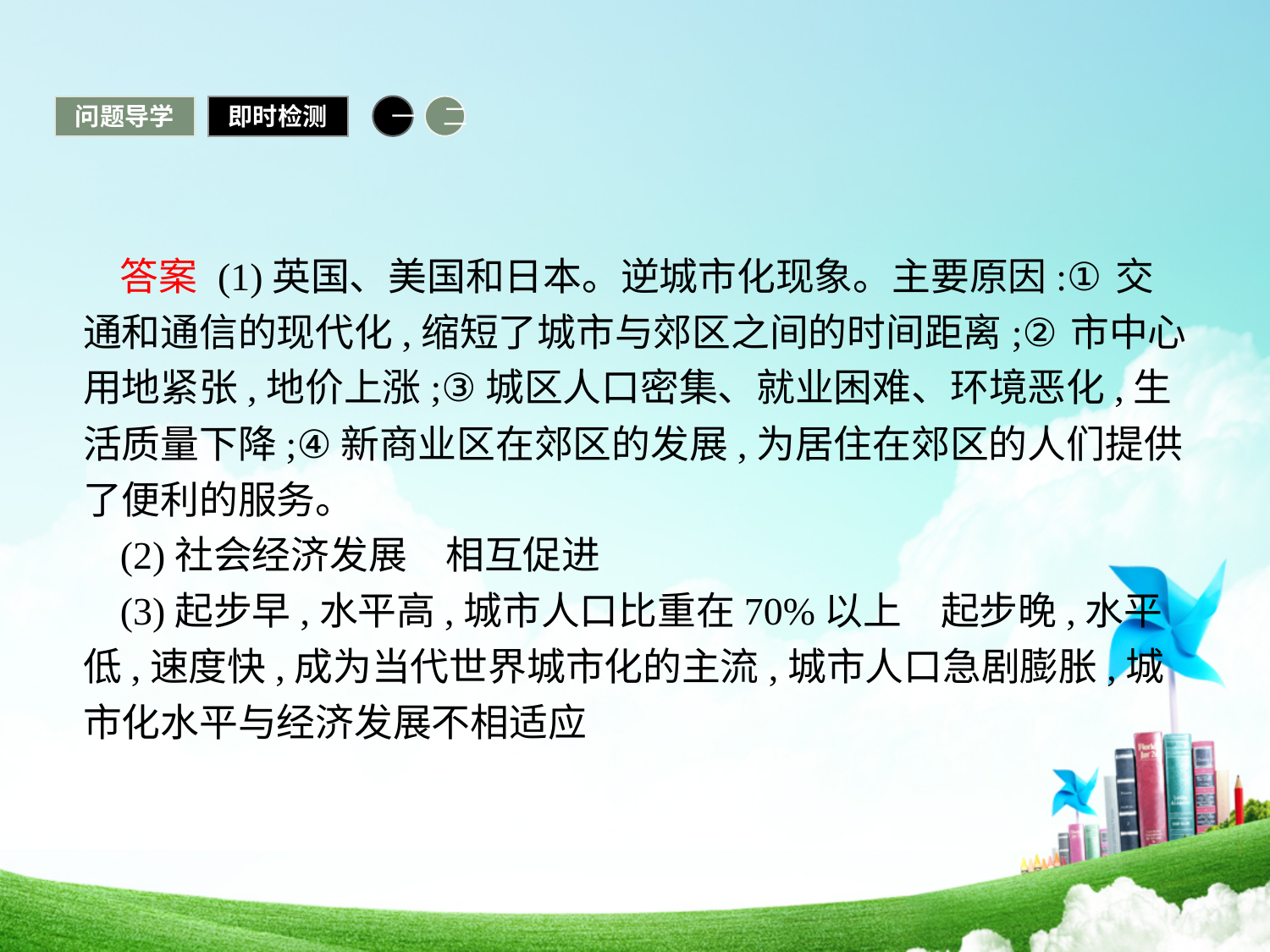

问题导学
即时检测
一
二
答案 (1)英国、美国和日本。逆城市化现象。主要原因:①交通和通信的现代化,缩短了城市与郊区之间的时间距离;②市中心用地紧张,地价上涨;③城区人口密集、就业困难、环境恶化,生活质量下降;④新商业区在郊区的发展,为居住在郊区的人们提供了便利的服务。
(2)社会经济发展　相互促进
(3)起步早,水平高,城市人口比重在70%以上　起步晚,水平低,速度快,成为当代世界城市化的主流,城市人口急剧膨胀,城市化水平与经济发展不相适应